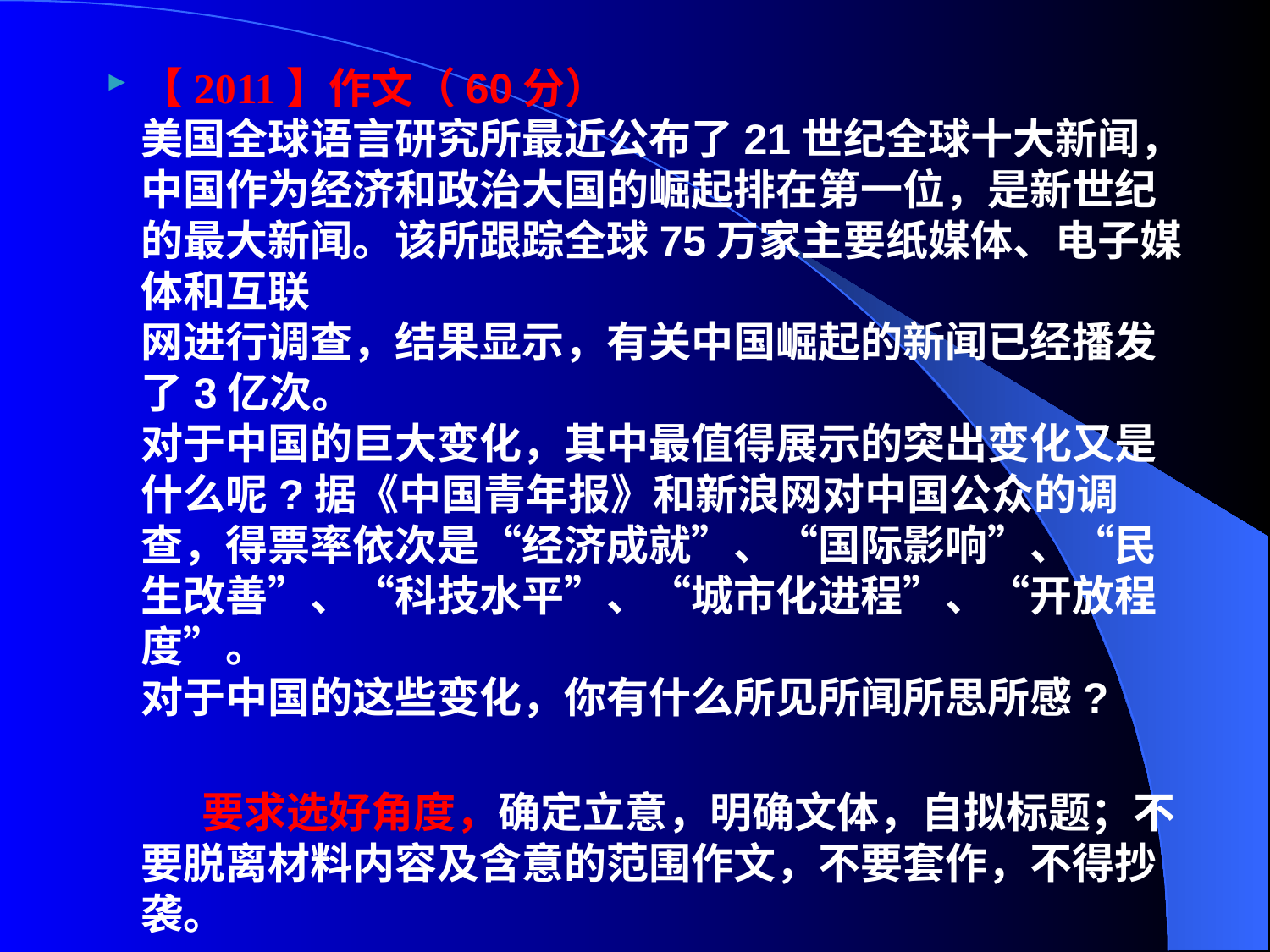

【2011】作文（60分）
美国全球语言研究所最近公布了21世纪全球十大新闻，中国作为经济和政治大国的崛起排在第一位，是新世纪的最大新闻。该所跟踪全球75万家主要纸媒体、电子媒体和互联
网进行调查，结果显示，有关中国崛起的新闻已经播发了3亿次。
对于中国的巨大变化，其中最值得展示的突出变化又是什么呢?据《中国青年报》和新浪网对中国公众的调查，得票率依次是“经济成就”、“国际影响”、“民生改善”、“科技水平”、“城市化进程”、“开放程度”。
对于中国的这些变化，你有什么所见所闻所思所感?

         要求选好角度，确定立意，明确文体，自拟标题；不要脱离材料内容及含意的范围作文，不要套作，不得抄袭。